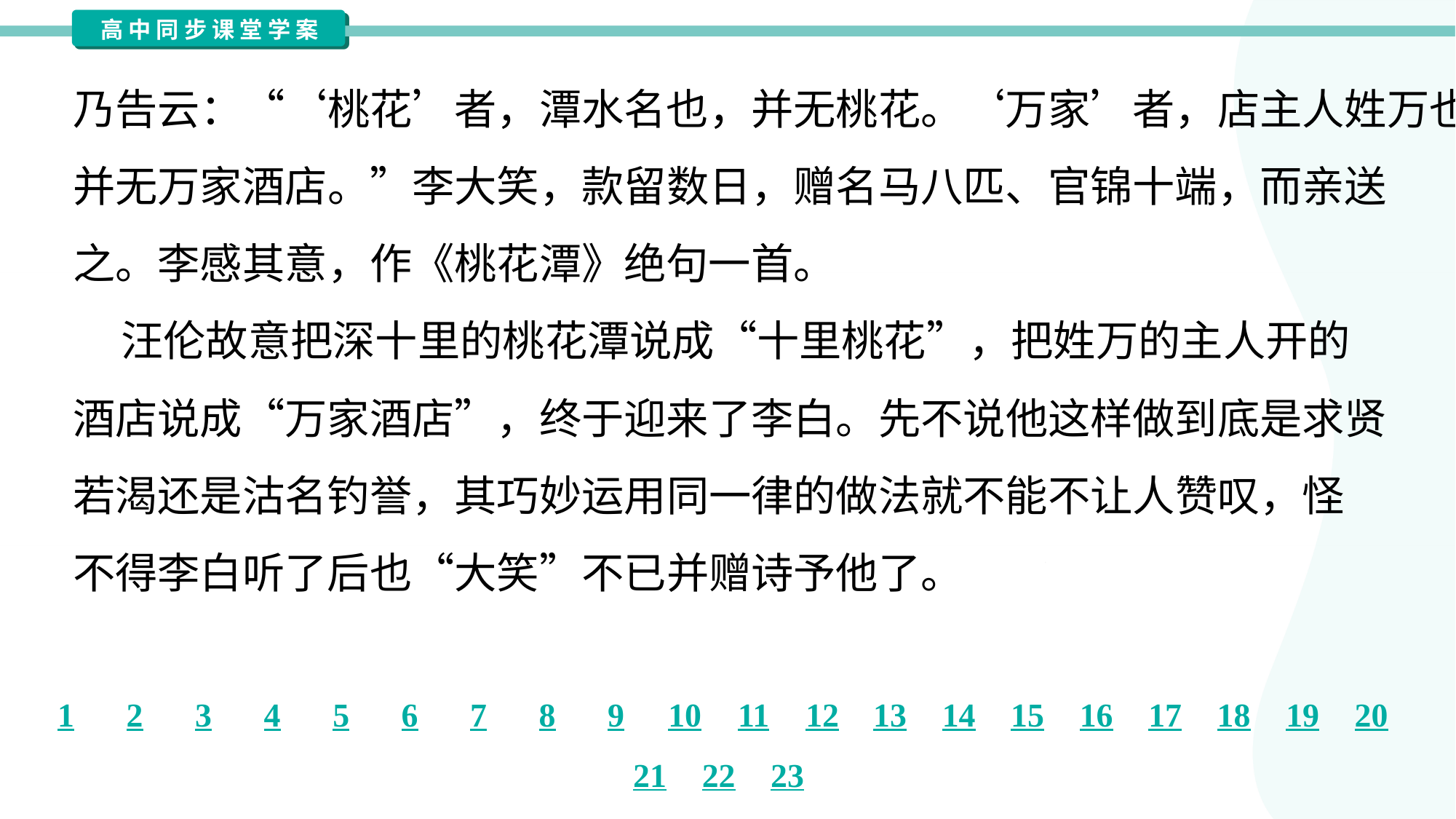

乃告云：“‘桃花’者，潭水名也，并无桃花。‘万家’者，店主人姓万也，
并无万家酒店。”李大笑，款留数日，赠名马八匹、官锦十端，而亲送
之。李感其意，作《桃花潭》绝句一首。
    汪伦故意把深十里的桃花潭说成“十里桃花”，把姓万的主人开的
酒店说成“万家酒店”，终于迎来了李白。先不说他这样做到底是求贤
若渴还是沽名钓誉，其巧妙运用同一律的做法就不能不让人赞叹，怪
不得李白听了后也“大笑”不已并赠诗予他了。